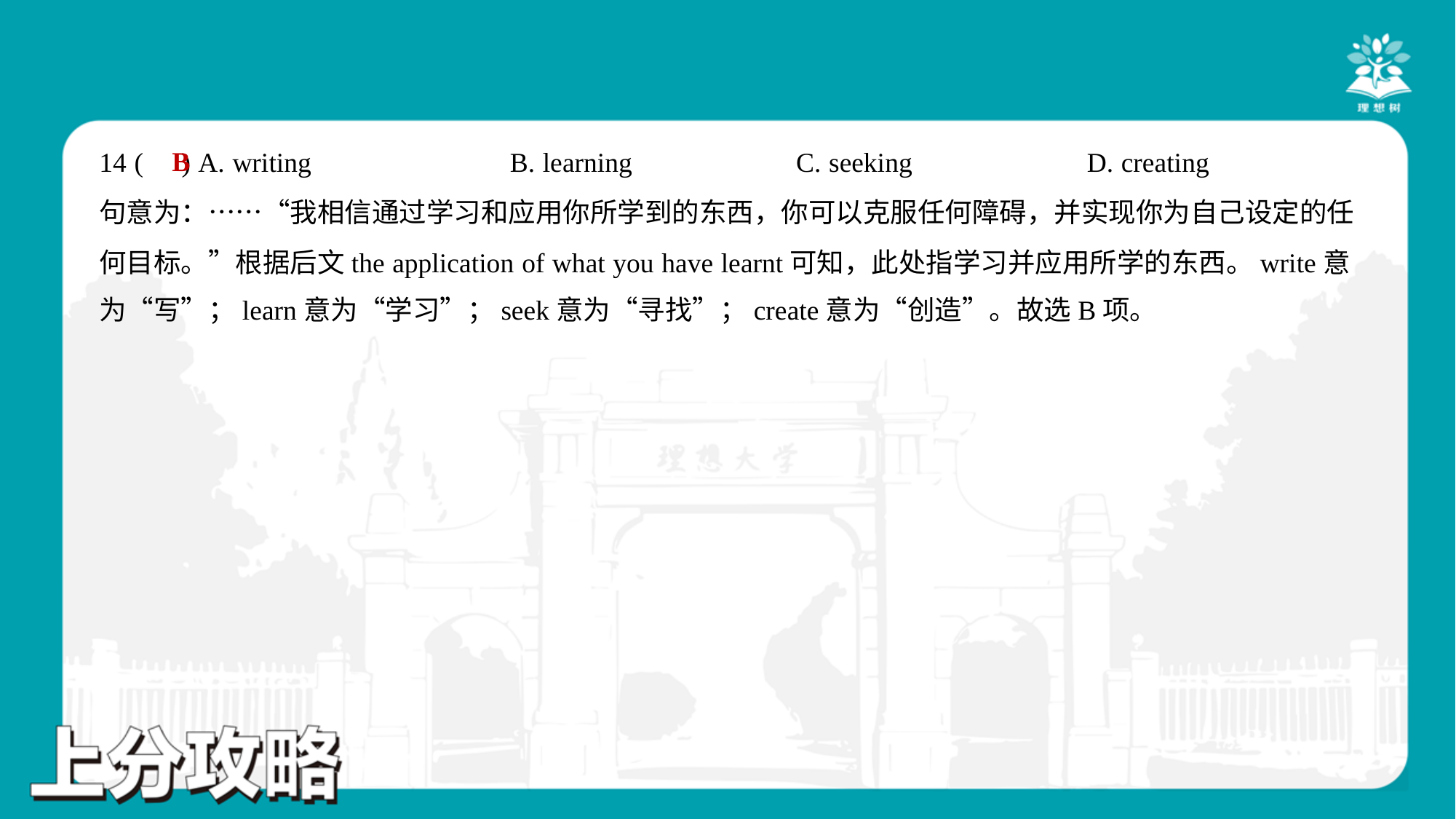

B
14 (     ) A. writing	B. learning	C. seeking	D. creating
句意为：……“我相信通过学习和应用你所学到的东西，你可以克服任何障碍，并实现你为自己设定的任
何目标。”根据后文the application of what you have learnt可知，此处指学习并应用所学的东西。write意
为“写”；learn意为“学习”；seek意为“寻找”；create意为“创造”。故选B项。